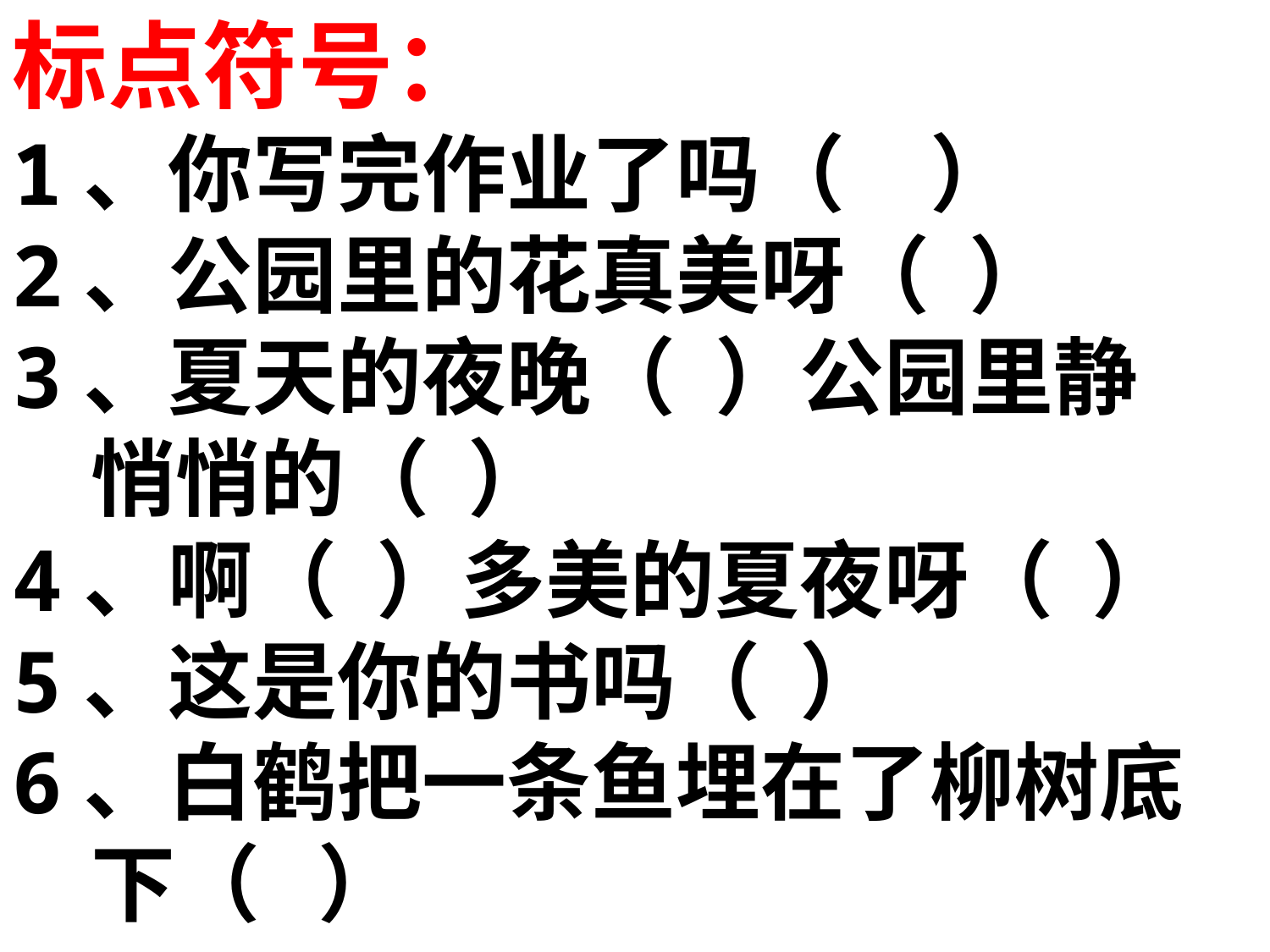

标点符号：
1、你写完作业了吗（　）
2、公园里的花真美呀（  ）
3、夏天的夜晚（  ）公园里静
   悄悄的（  ）
4、啊（  ）多美的夏夜呀（  ）
5、这是你的书吗（  ）
6、白鹤把一条鱼埋在了柳树底
   下（   ）